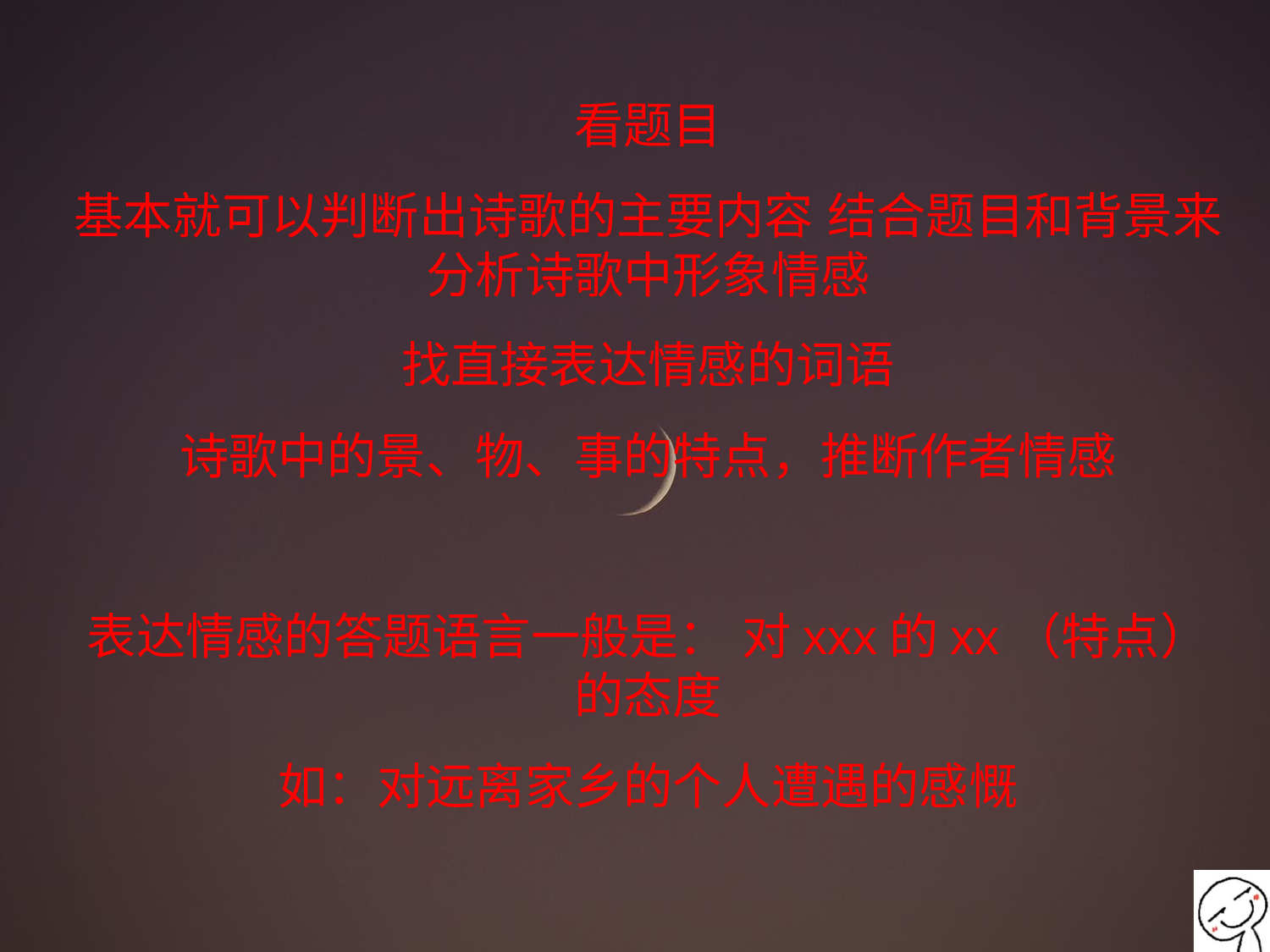

看题目
基本就可以判断出诗歌的主要内容 结合题目和背景来分析诗歌中形象情感
找直接表达情感的词语
诗歌中的景、物、事的特点，推断作者情感

表达情感的答题语言一般是： 对xxx的xx（特点）的态度
如：对远离家乡的个人遭遇的感慨